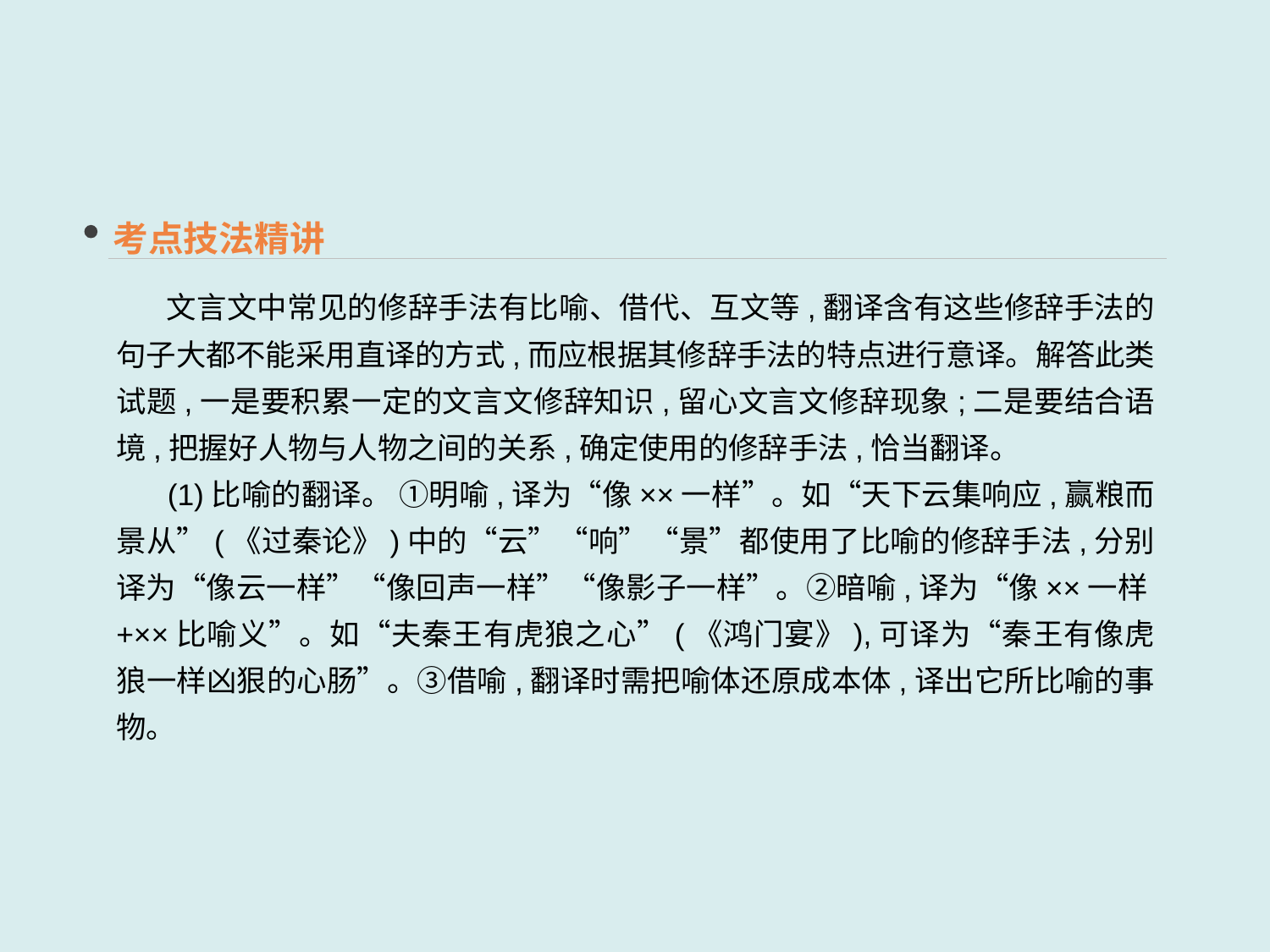

考点技法精讲

      文言文中常见的修辞手法有比喻、借代、互文等,翻译含有这些修辞手法的句子大都不能采用直译的方式,而应根据其修辞手法的特点进行意译。解答此类试题,一是要积累一定的文言文修辞知识,留心文言文修辞现象;二是要结合语境,把握好人物与人物之间的关系,确定使用的修辞手法,恰当翻译。
      (1)比喻的翻译。 ①明喻,译为“像××一样”。如“天下云集响应,赢粮而景从”(《过秦论》)中的“云”“响”“景”都使用了比喻的修辞手法,分别译为“像云一样”“像回声一样”“像影子一样”。②暗喻,译为“像××一样+××比喻义”。如“夫秦王有虎狼之心”(《鸿门宴》),可译为“秦王有像虎狼一样凶狠的心肠”。③借喻,翻译时需把喻体还原成本体,译出它所比喻的事物。